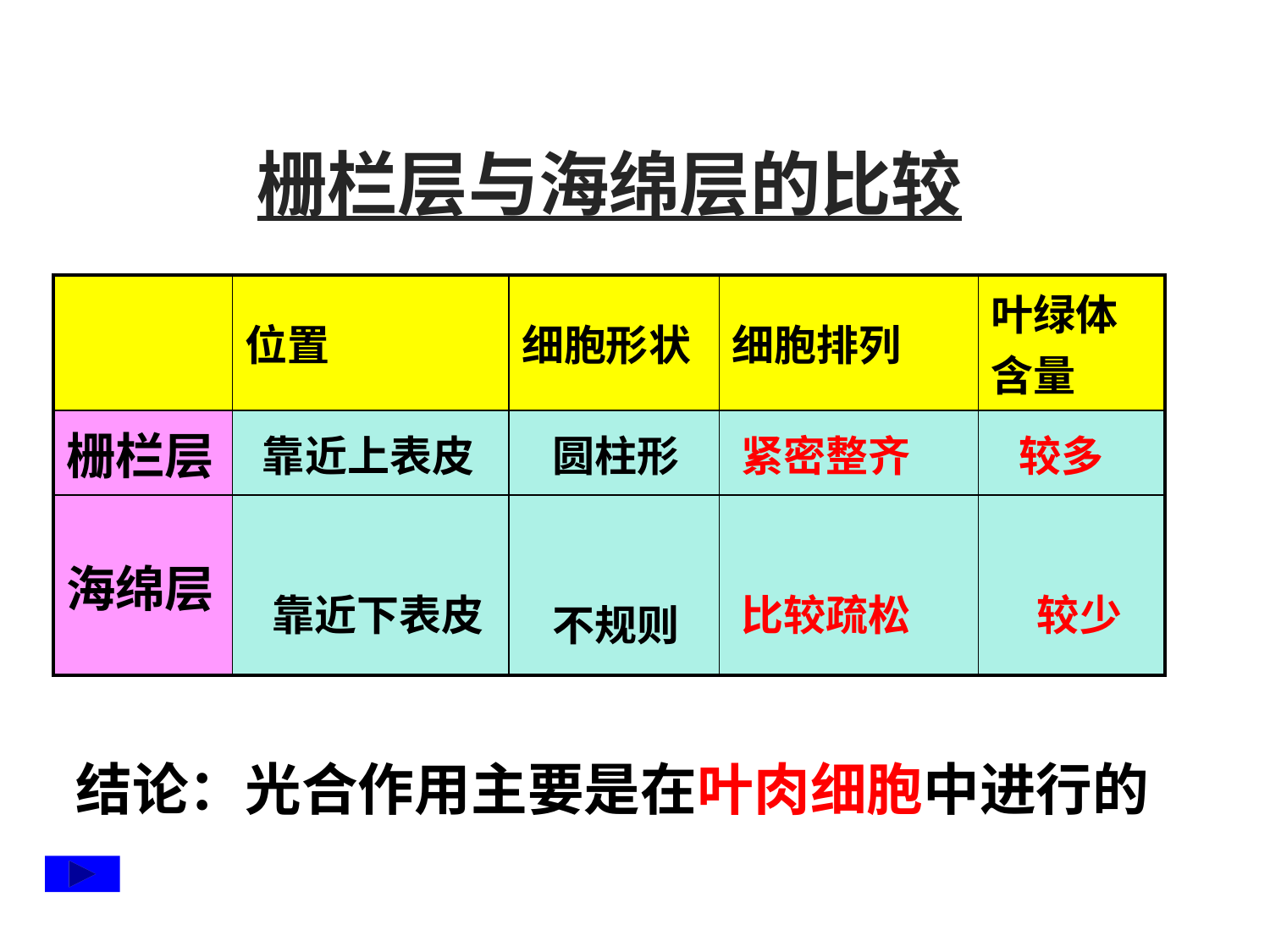

栅栏层与海绵层的比较
|  | 位置 | 细胞形状 | 细胞排列 | 叶绿体含量 |
| --- | --- | --- | --- | --- |
| 栅栏层 |  |  |  |  |
| 海绵层 |  |  |  |  |
靠近上表皮
圆柱形
紧密整齐
较多
靠近下表皮
比较疏松
较少
不规则
结论：光合作用主要是在叶肉细胞中进行的